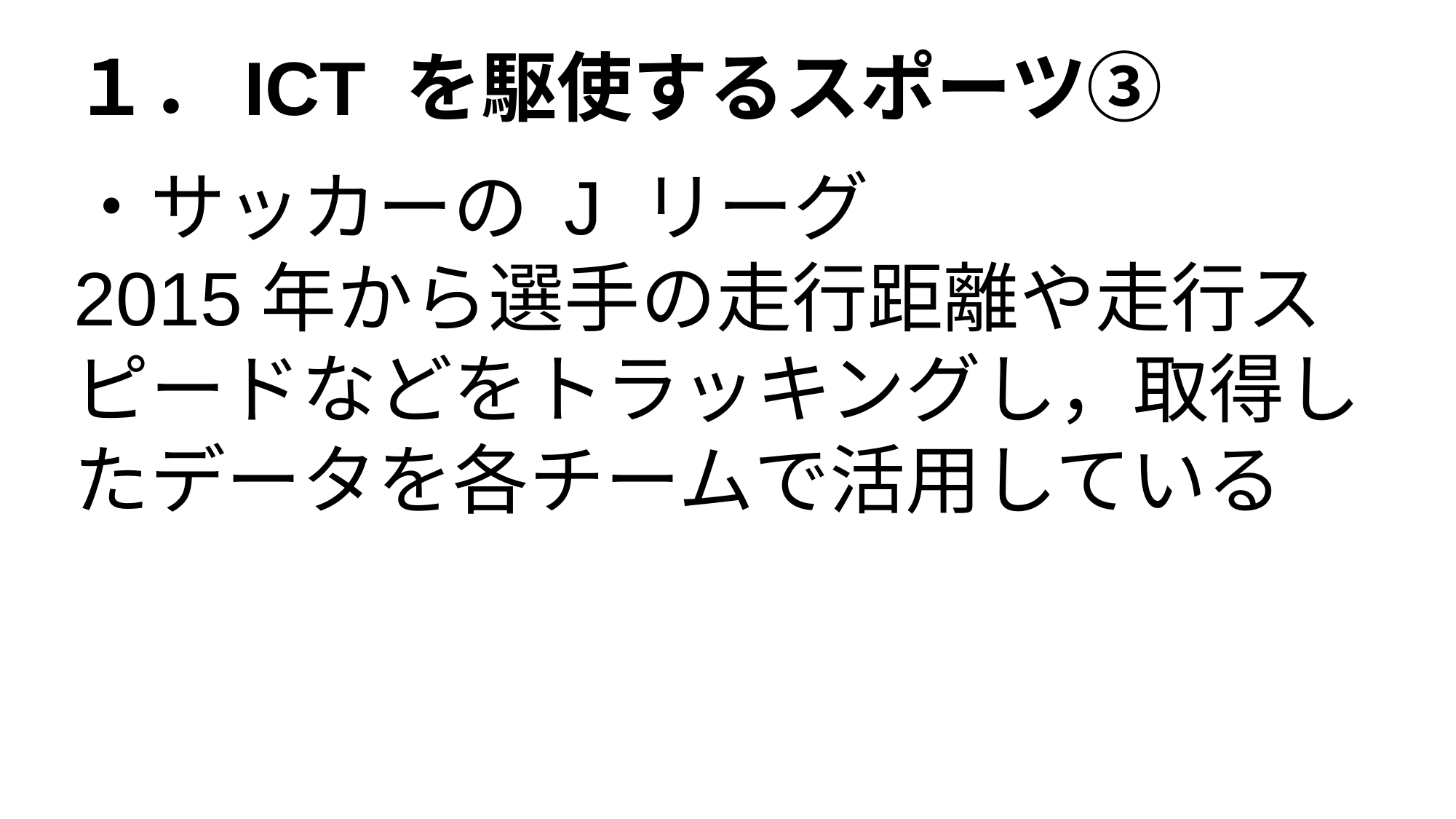

１．ICT を駆使するスポーツ③
・サッカーの J リーグ
2015年から選手の走行距離や走行スピードなどをトラッキングし，取得したデータを各チームで活用している